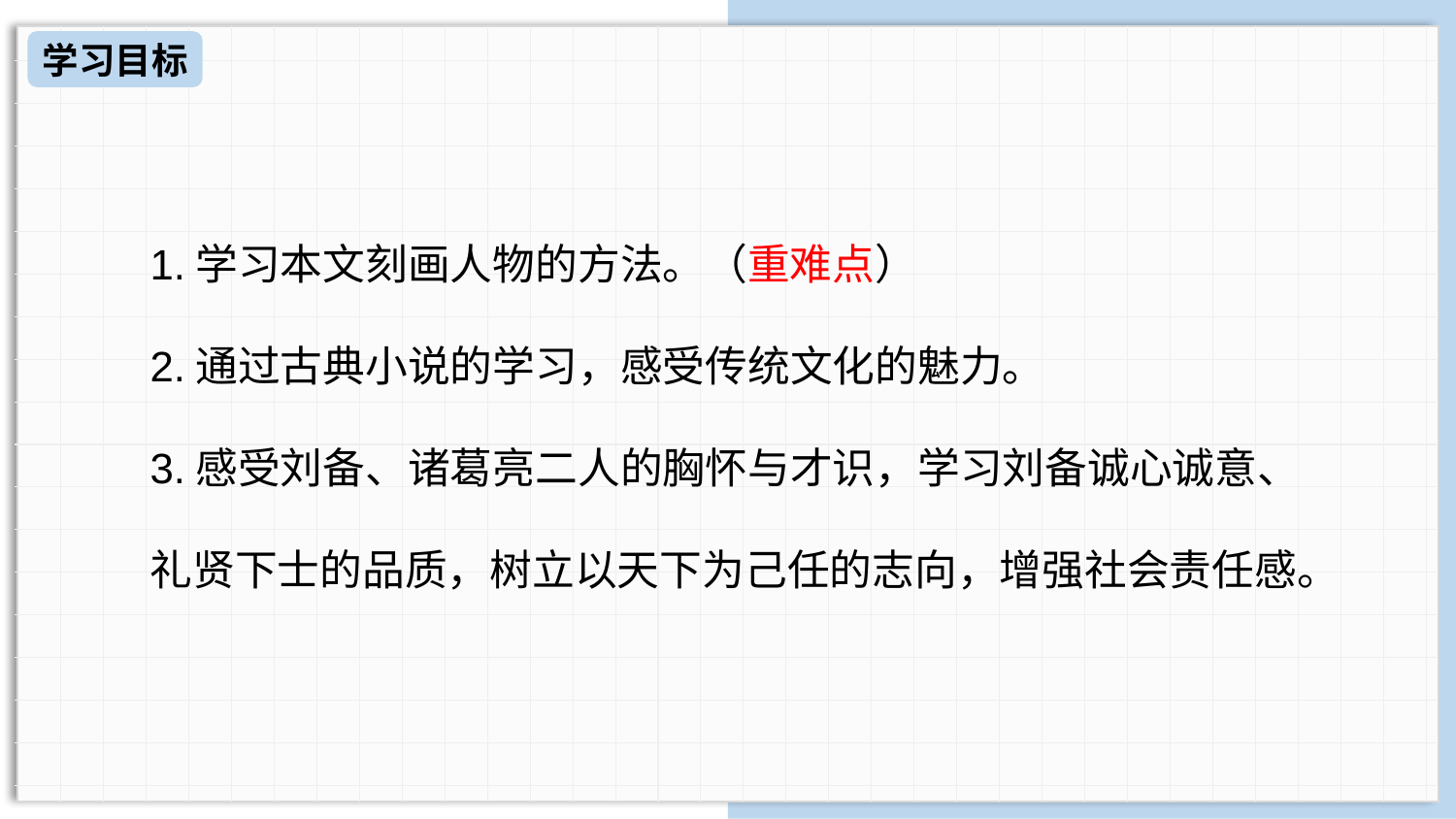

学习目标
1.学习本文刻画人物的方法。（重难点）
2.通过古典小说的学习，感受传统文化的魅力。
3.感受刘备、诸葛亮二人的胸怀与才识，学习刘备诚心诚意、礼贤下士的品质，树立以天下为己任的志向，增强社会责任感。